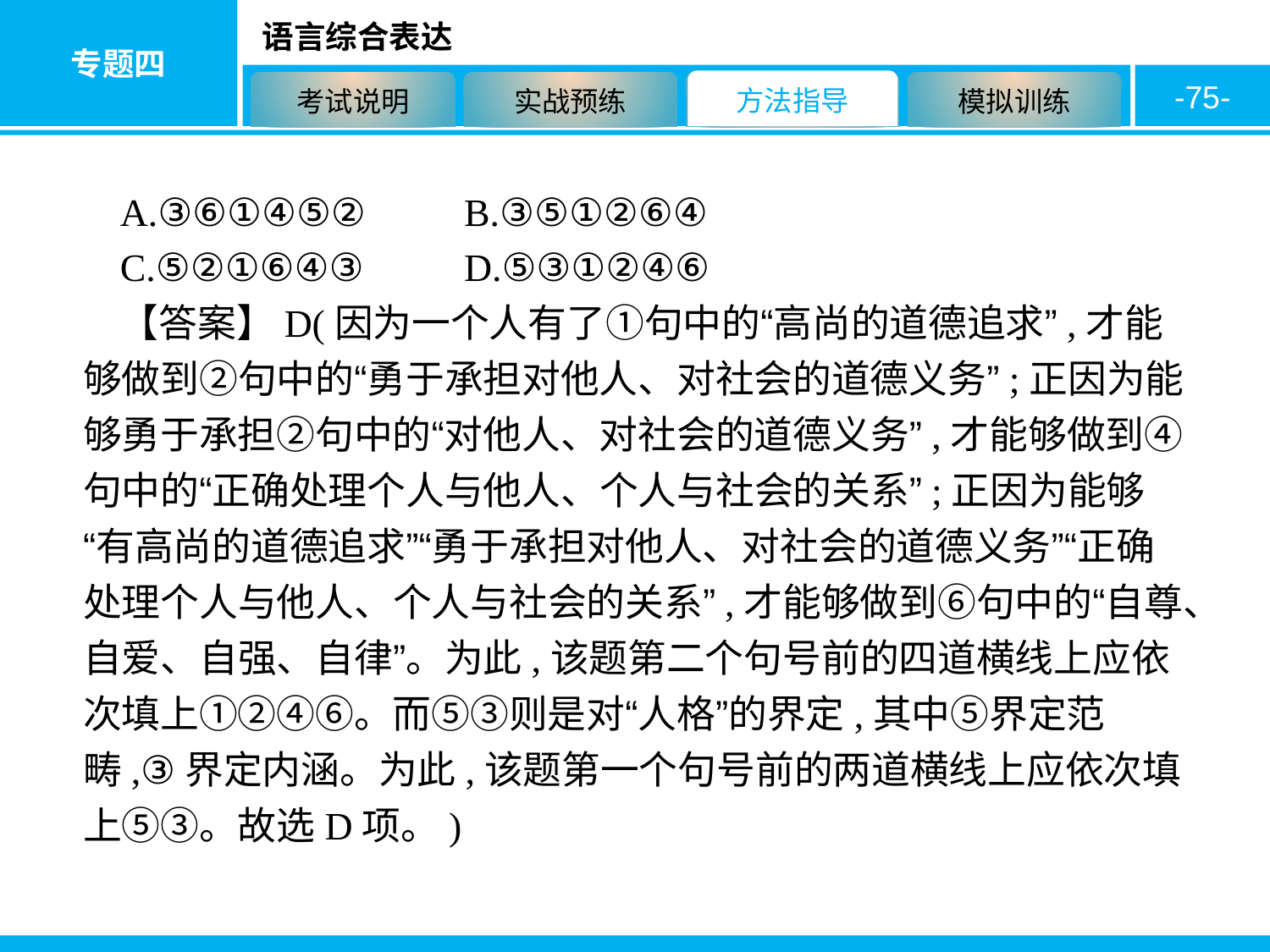

-75-
A.③⑥①④⑤②	B.③⑤①②⑥④
C.⑤②①⑥④③	D.⑤③①②④⑥
【答案】D(因为一个人有了①句中的“高尚的道德追求”,才能够做到②句中的“勇于承担对他人、对社会的道德义务”;正因为能够勇于承担②句中的“对他人、对社会的道德义务”,才能够做到④句中的“正确处理个人与他人、个人与社会的关系”;正因为能够“有高尚的道德追求”“勇于承担对他人、对社会的道德义务”“正确处理个人与他人、个人与社会的关系”,才能够做到⑥句中的“自尊、自爱、自强、自律”。为此,该题第二个句号前的四道横线上应依次填上①②④⑥。而⑤③则是对“人格”的界定,其中⑤界定范畴,③界定内涵。为此,该题第一个句号前的两道横线上应依次填上⑤③。故选D项。)